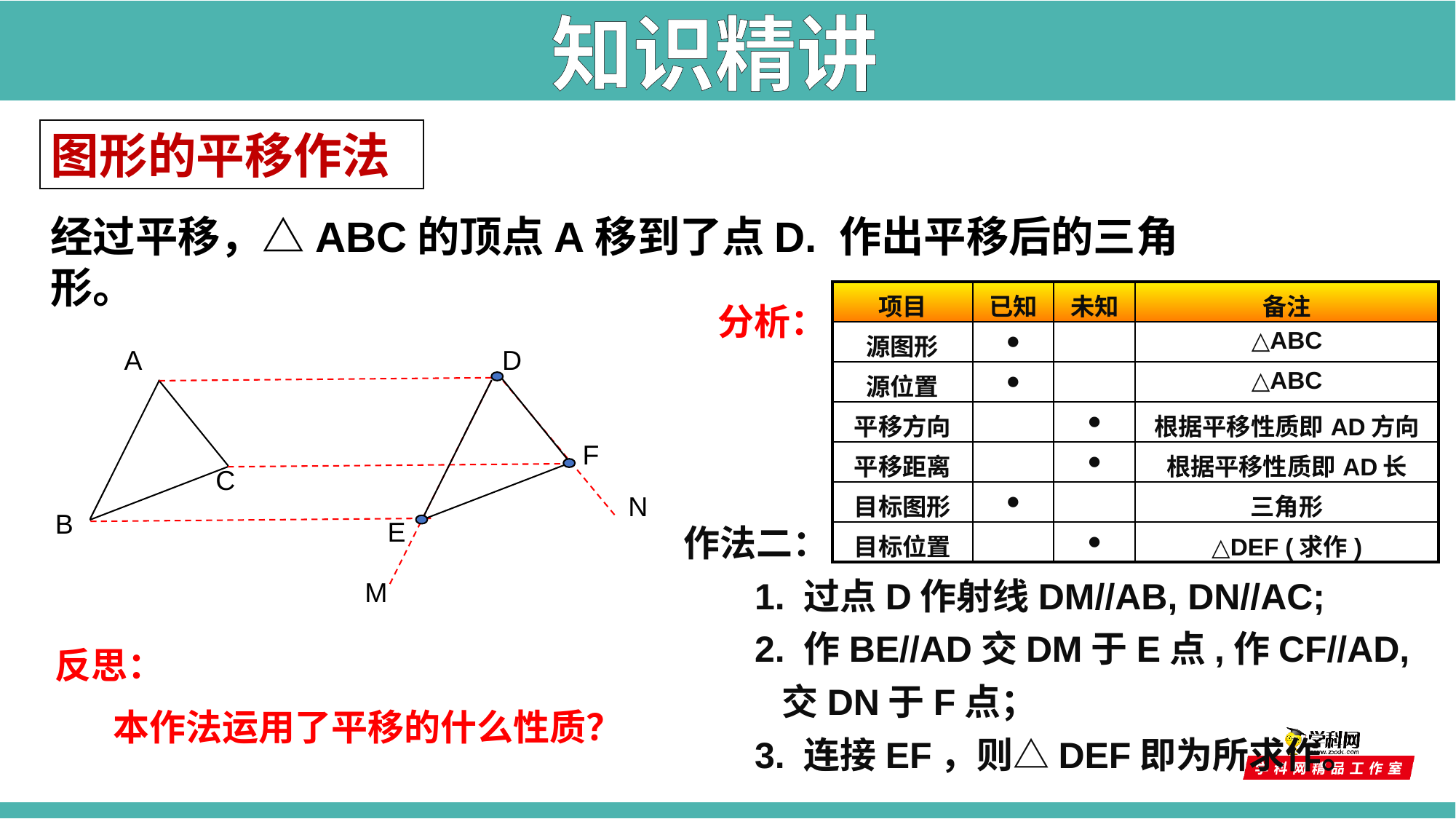

知识精讲
图形的平移作法
经过平移，△ABC的顶点A移到了点D. 作出平移后的三角形。
| 项目 | 已知 | 未知 | 备注 |
| --- | --- | --- | --- |
| 源图形 | ● |  | △ABC |
| 源位置 | ● |  | △ABC |
| 平移方向 |  | ● | 根据平移性质即AD方向 |
| 平移距离 |  | ● | 根据平移性质即AD长 |
| 目标图形 | ● |  | 三角形 |
| 目标位置 |  | ● | △DEF (求作) |
分析：
A
D

F
C

N
B
E

作法二：
       1. 过点D作射线DM//AB, DN//AC;
       2. 作BE//AD交DM于E点,作CF//AD,
           交DN于F点；
       3. 连接EF，则△DEF即为所求作。
M
反思：
      本作法运用了平移的什么性质？